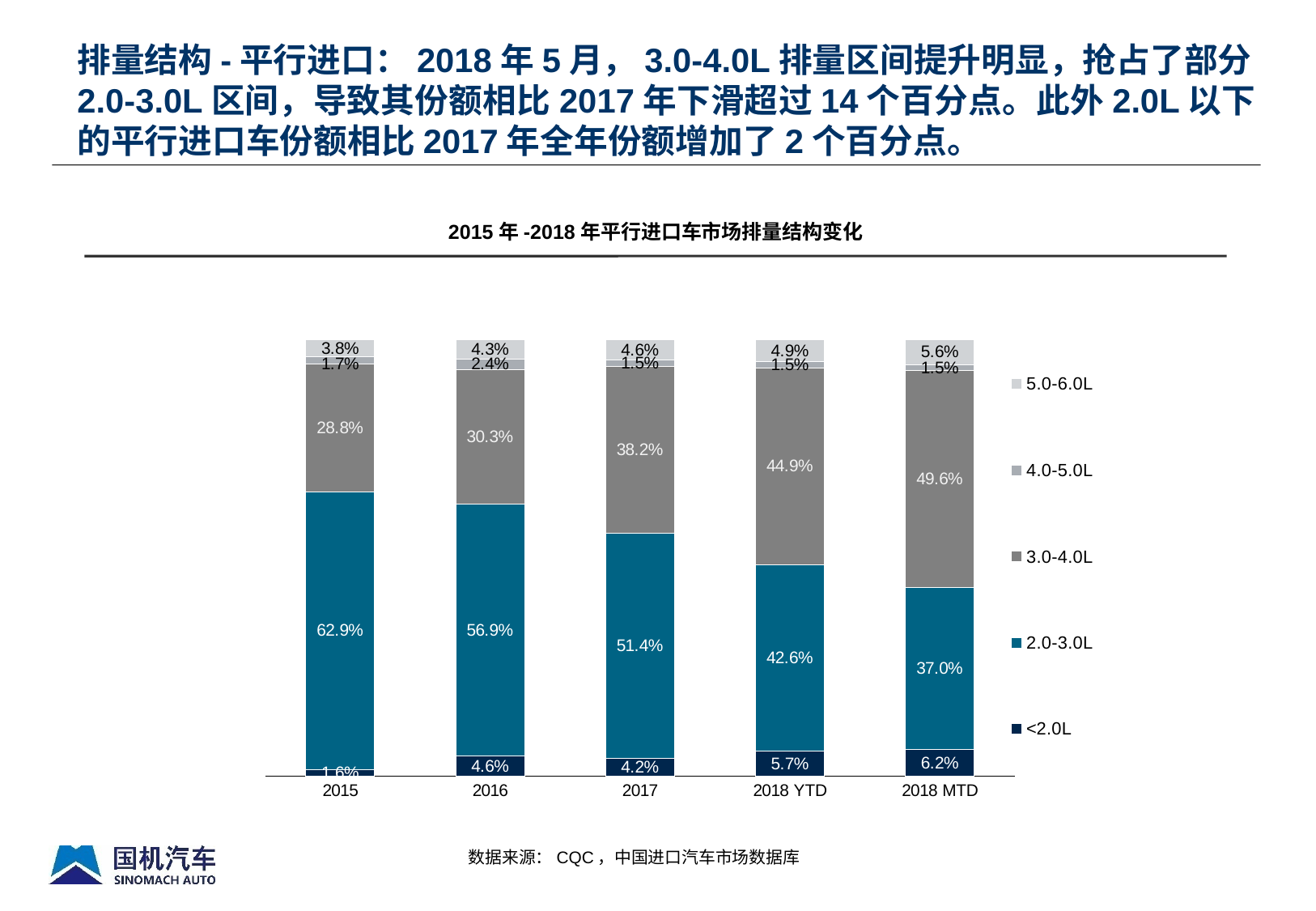

排量结构-平行进口：2018年5月，3.0-4.0L排量区间提升明显，抢占了部分2.0-3.0L区间，导致其份额相比2017年下滑超过14个百分点。此外2.0L以下的平行进口车份额相比2017年全年份额增加了2个百分点。
2015年-2018年平行进口车市场排量结构变化

### Chart

| Category | <2.0L | 2.0-3.0L | 3.0-4.0L | 4.0-5.0L | 5.0-6.0L |
|---|---|---|---|---|---|
| 2015 | 0.0156221282852417 | 0.628639693333683 | 0.288374861063705 | 0.0167161148598384 | 0.0380619809033704 |
| 2016 | 0.0458908286094989 | 0.56935191249426 | 0.303040568516302 | 0.023735856726665 | 0.04297748368301 |
| 2017 | 0.0419820980027033 | 0.513652738379075 | 0.382288276686216 | 0.0150420865166519 | 0.0461820481137931 |
| 2018 YTD | 0.057 | 0.426 | 0.449 | 0.015 | 0.049 |
| 2018 MTD | 0.0615700359158543 | 0.369676757311442 | 0.496408414571575 | 0.0146228835300154 | 0.0563109286813751 |
数据来源：CQC，中国进口汽车市场数据库